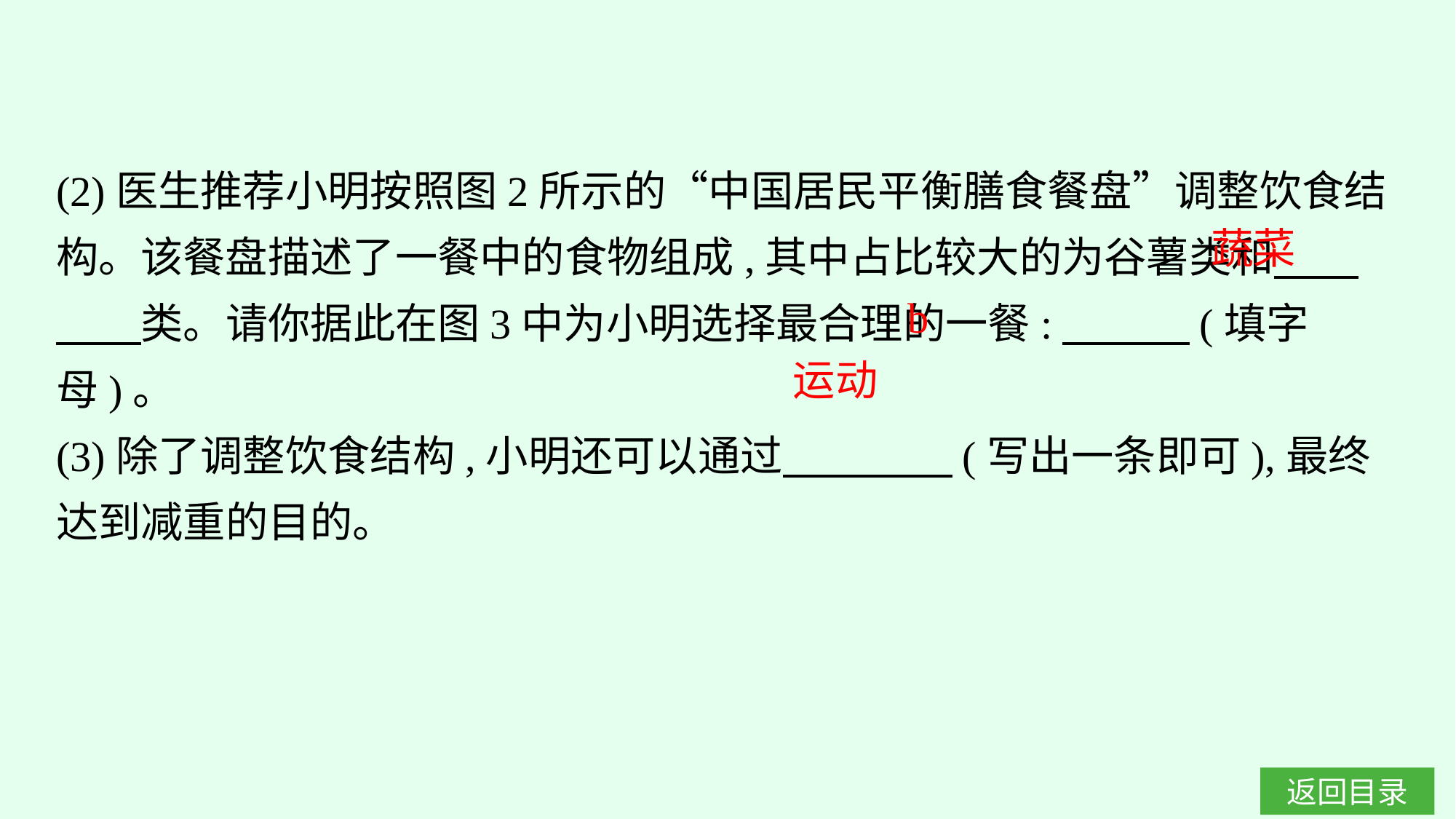

(2)医生推荐小明按照图2所示的“中国居民平衡膳食餐盘”调整饮食结构。该餐盘描述了一餐中的食物组成,其中占比较大的为谷薯类和　　　　类。请你据此在图3中为小明选择最合理的一餐:　　　(填字母)。
(3)除了调整饮食结构,小明还可以通过　　　　(写出一条即可),最终达到减重的目的。
蔬菜
b
运动